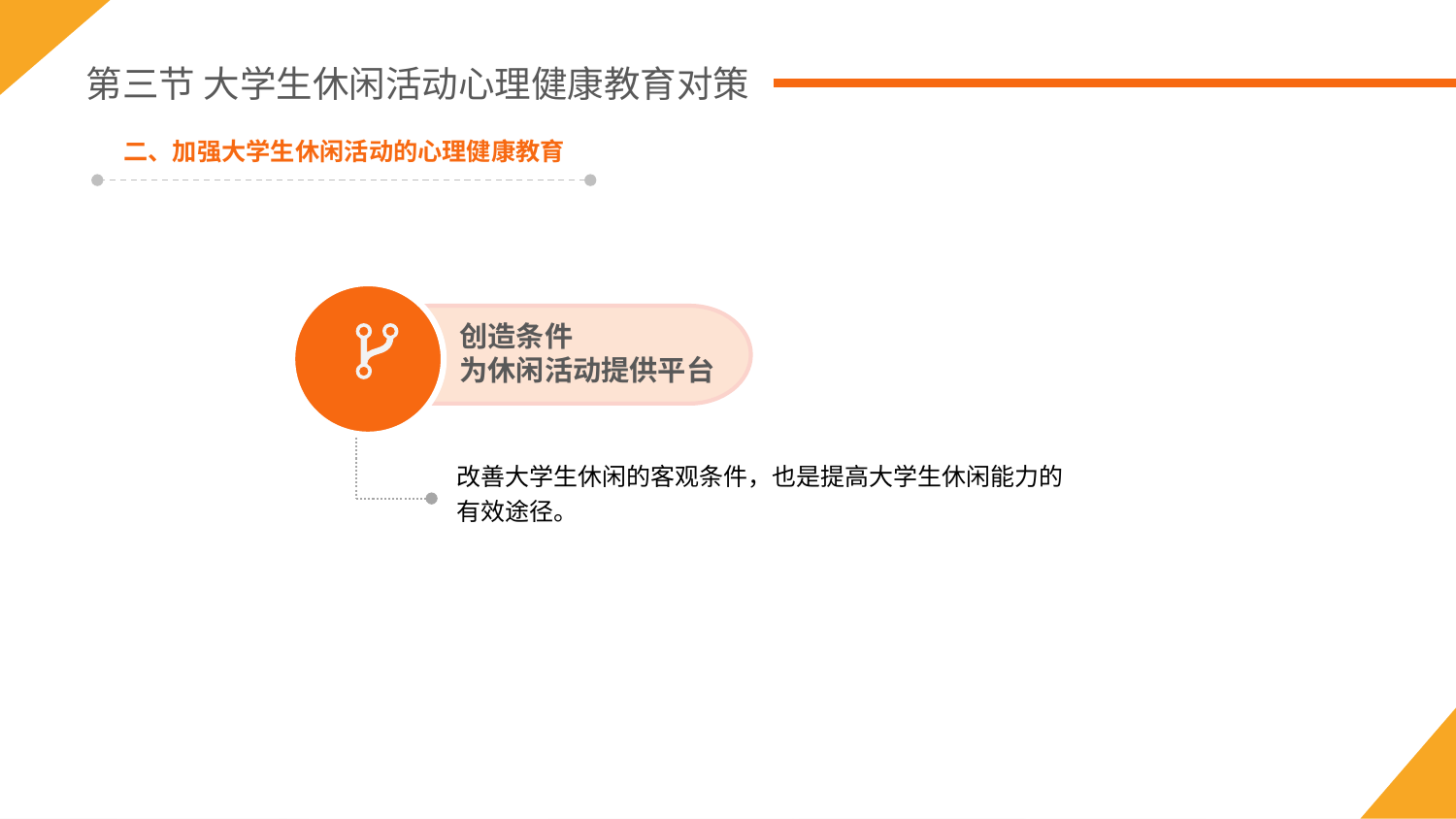

第三节 大学生休闲活动心理健康教育对策
二、加强大学生休闲活动的心理健康教育

创造条件
为休闲活动提供平台

改善大学生休闲的客观条件，也是提高大学生休闲能力的有效途径。